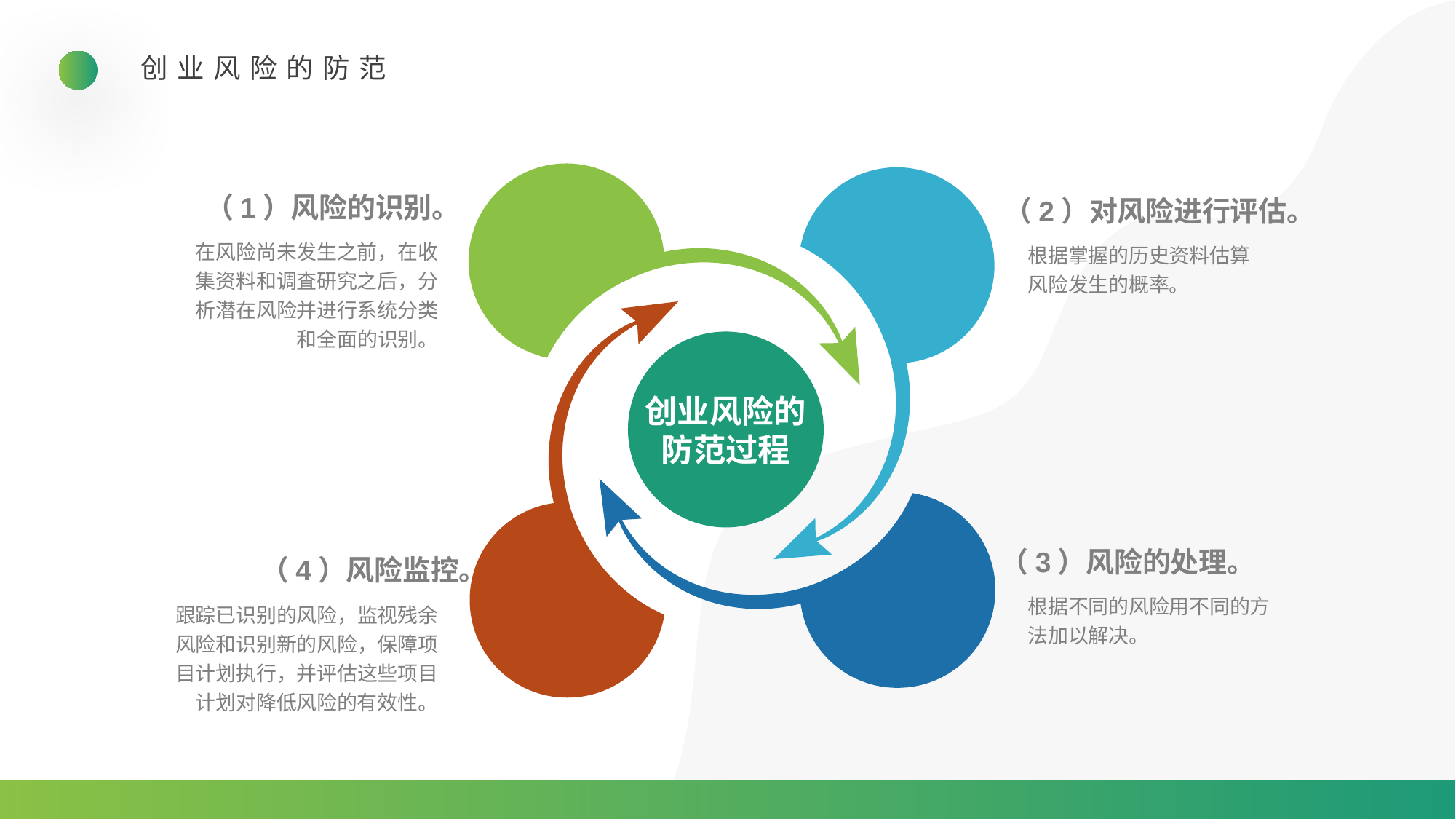

创业风险的防范

创业风险的防范过程

（1）风险的识别。
在风险尚未发生之前，在收集资料和调査研究之后，分析潜在风险并进行系统分类和全面的识别。
（2）对风险进行评估。
根据掌握的历史资料估算风险发生的概率。
（3）风险的处理。
根据不同的风险用不同的方法加以解决。
（4）风险监控。
跟踪已识别的风险，监视残余风险和识别新的风险，保障项目计划执行，并评估这些项目计划对降低风险的有效性。